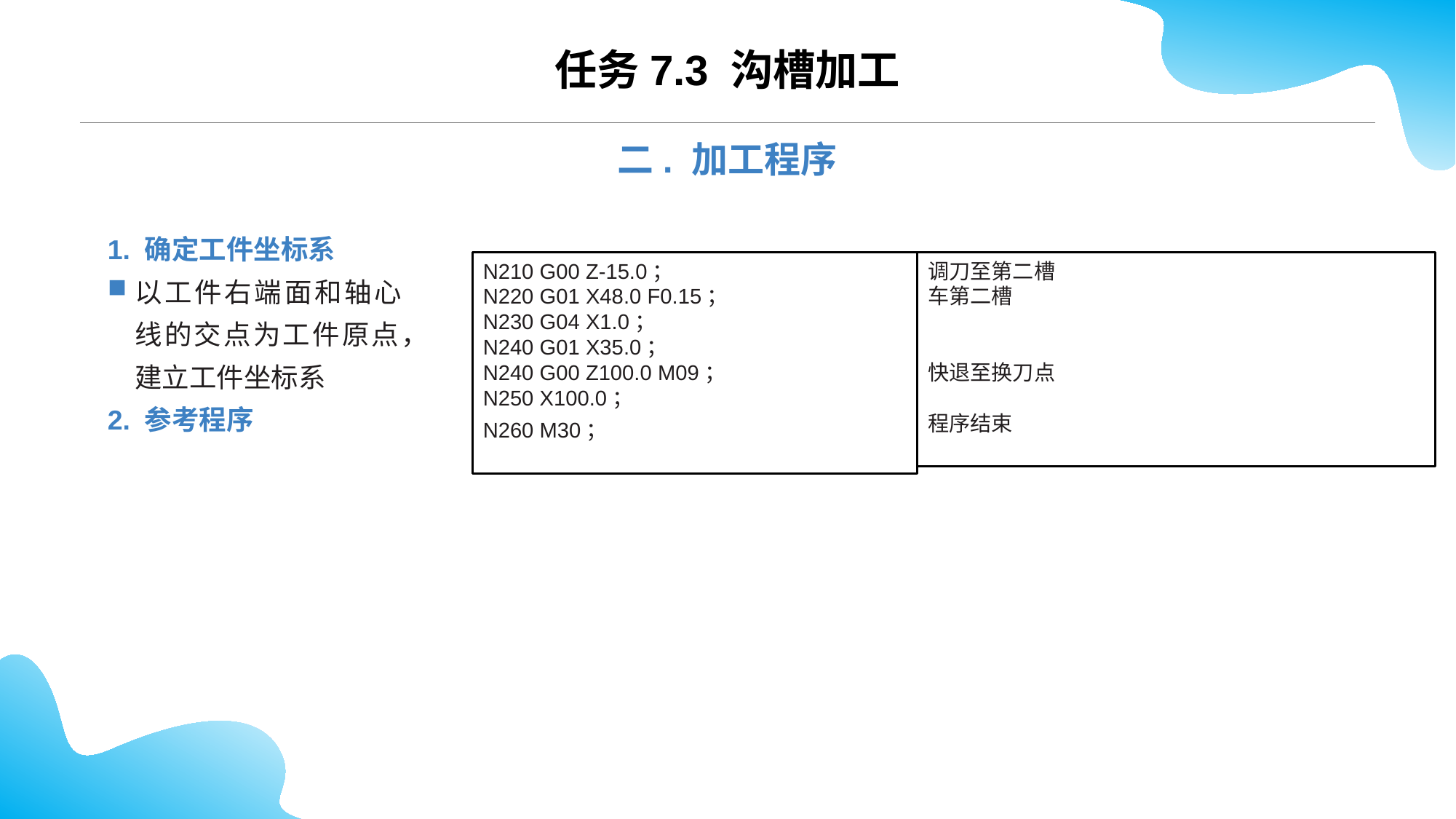

CONTENTS
任务7.3 沟槽加工
二. 加工程序
1. 确定工件坐标系
以工件右端面和轴心线的交点为工件原点，建立工件坐标系
2. 参考程序
N210 G00 Z-15.0；
N220 G01 X48.0 F0.15；
N230 G04 X1.0；
N240 G01 X35.0；
N240 G00 Z100.0 M09；
N250 X100.0；
N260 M30；

调刀至第二槽
车第二槽

快退至换刀点

程序结束